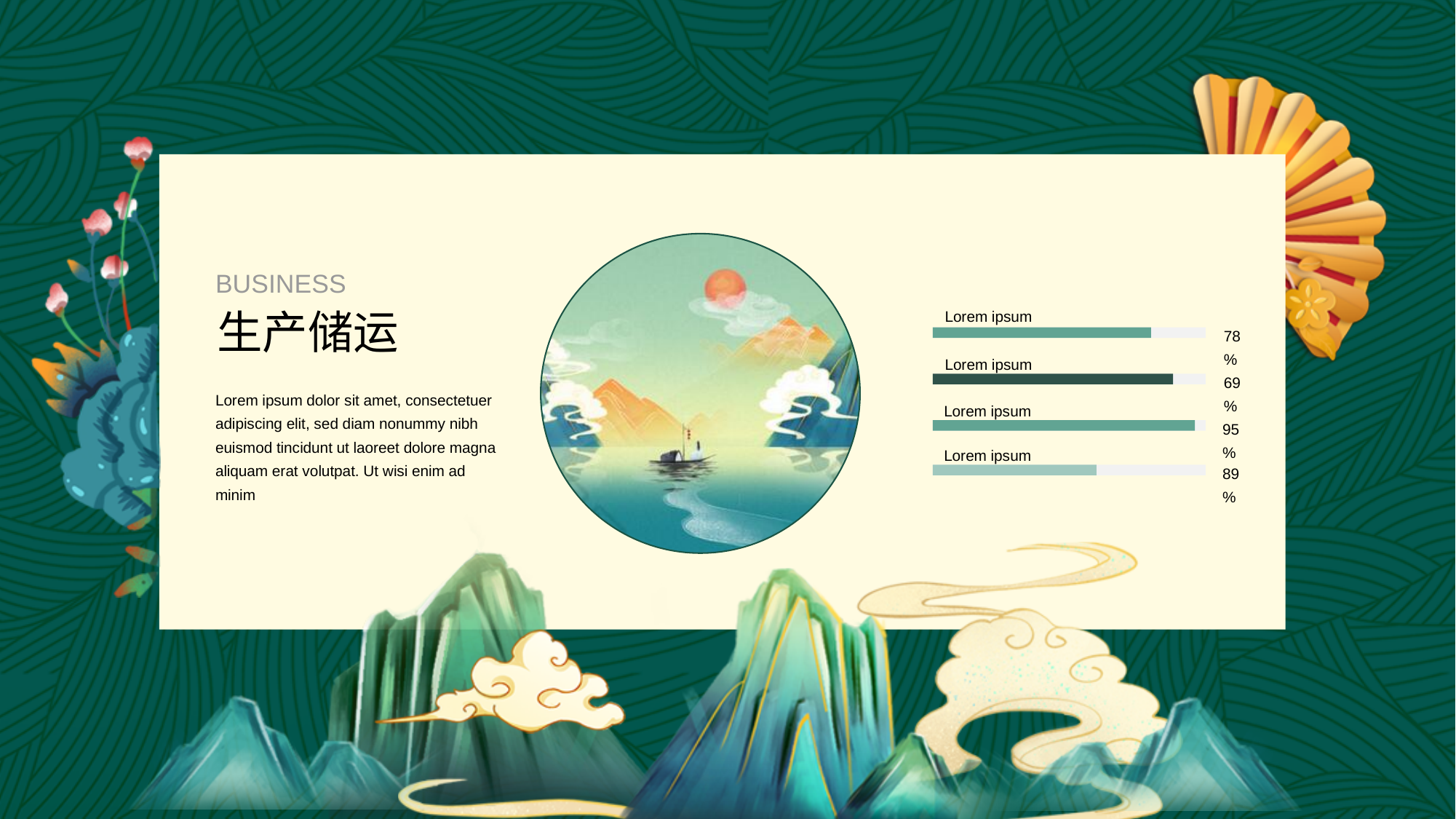

BUSINESS
Lorem ipsum
78%

Lorem ipsum
69%

Lorem ipsum
95%

Lorem ipsum
89%

生产储运
Lorem ipsum dolor sit amet, consectetuer adipiscing elit, sed diam nonummy nibh euismod tincidunt ut laoreet dolore magna aliquam erat volutpat. Ut wisi enim ad minim